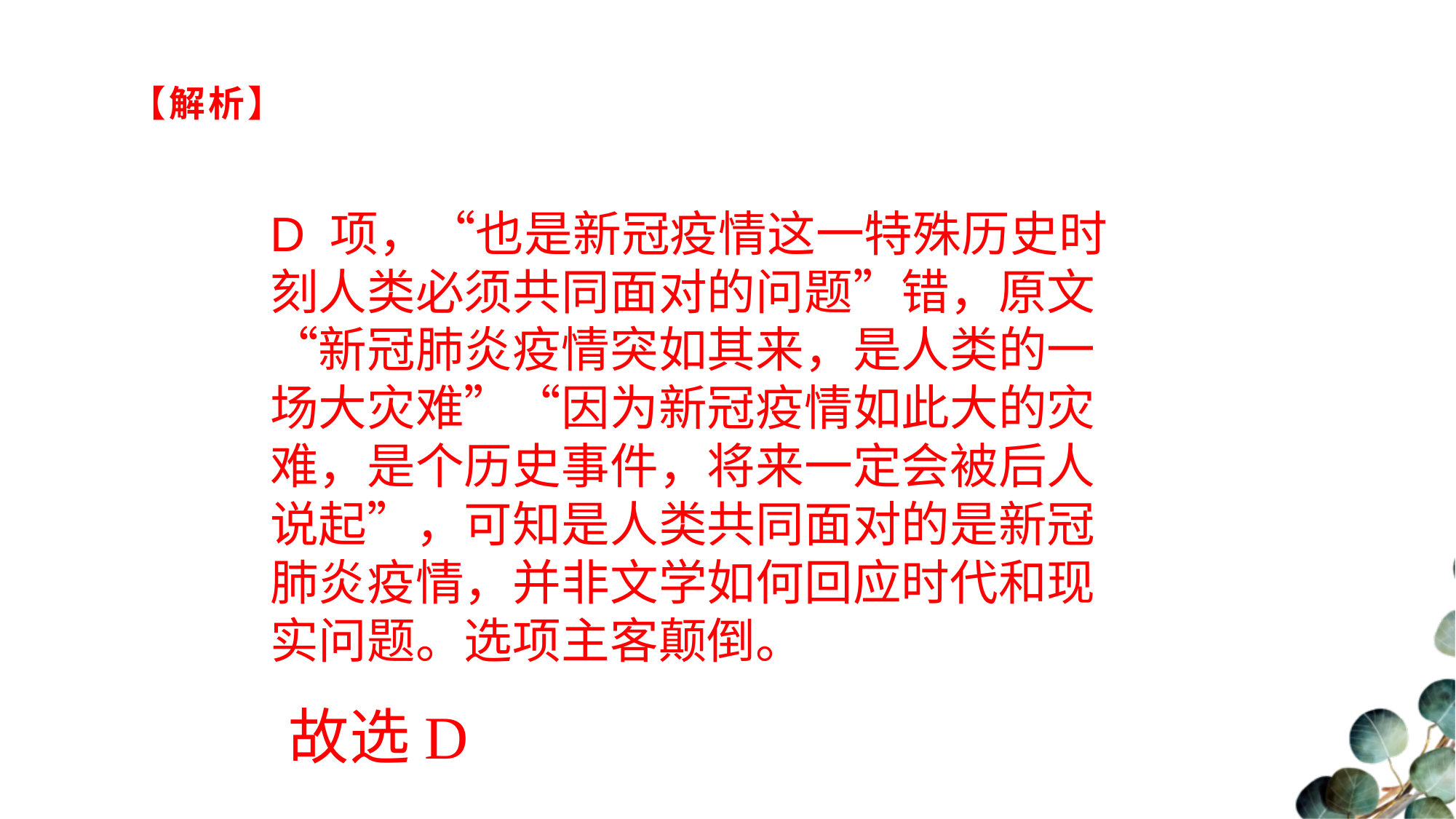

# 【解析】
D 项，“也是新冠疫情这一特殊历史时刻人类必须共同面对的问题”错，原文“新冠肺炎疫情突如其来，是人类的一场大灾难”“因为新冠疫情如此大的灾难，是个历史事件，将来一定会被后人说起”，可知是人类共同面对的是新冠肺炎疫情，并非文学如何回应时代和现实问题。选项主客颠倒。
故选D